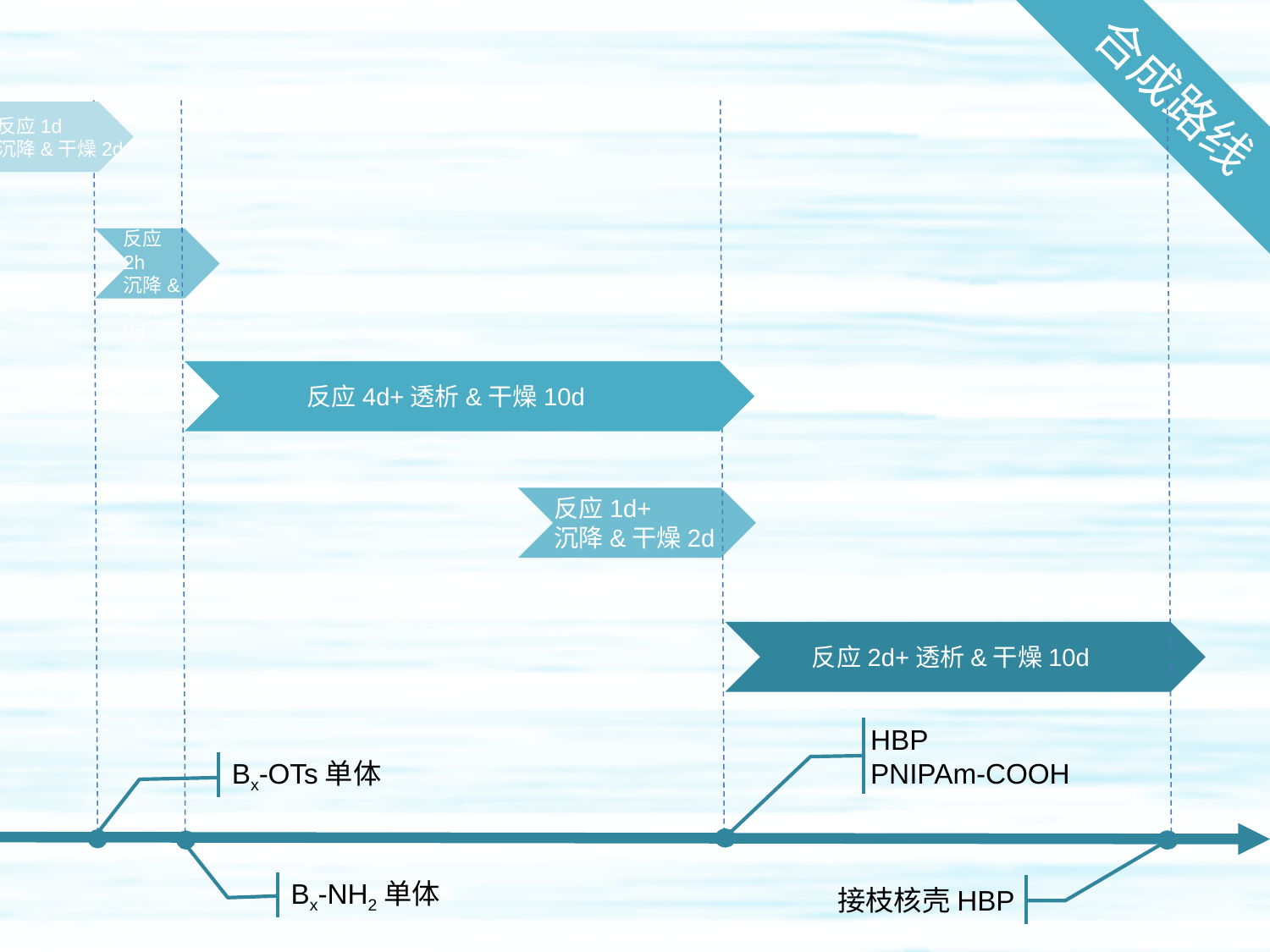

反应1d
沉降&干燥2d
反应2h
沉降&
干燥2d

反应4d+透析&干燥10d
反应1d+
沉降&干燥2d

反应2d+透析&干燥10d
HBP
PNIPAm-COOH

Bx-OTs单体

接枝核壳HBP

Bx-NH2单体